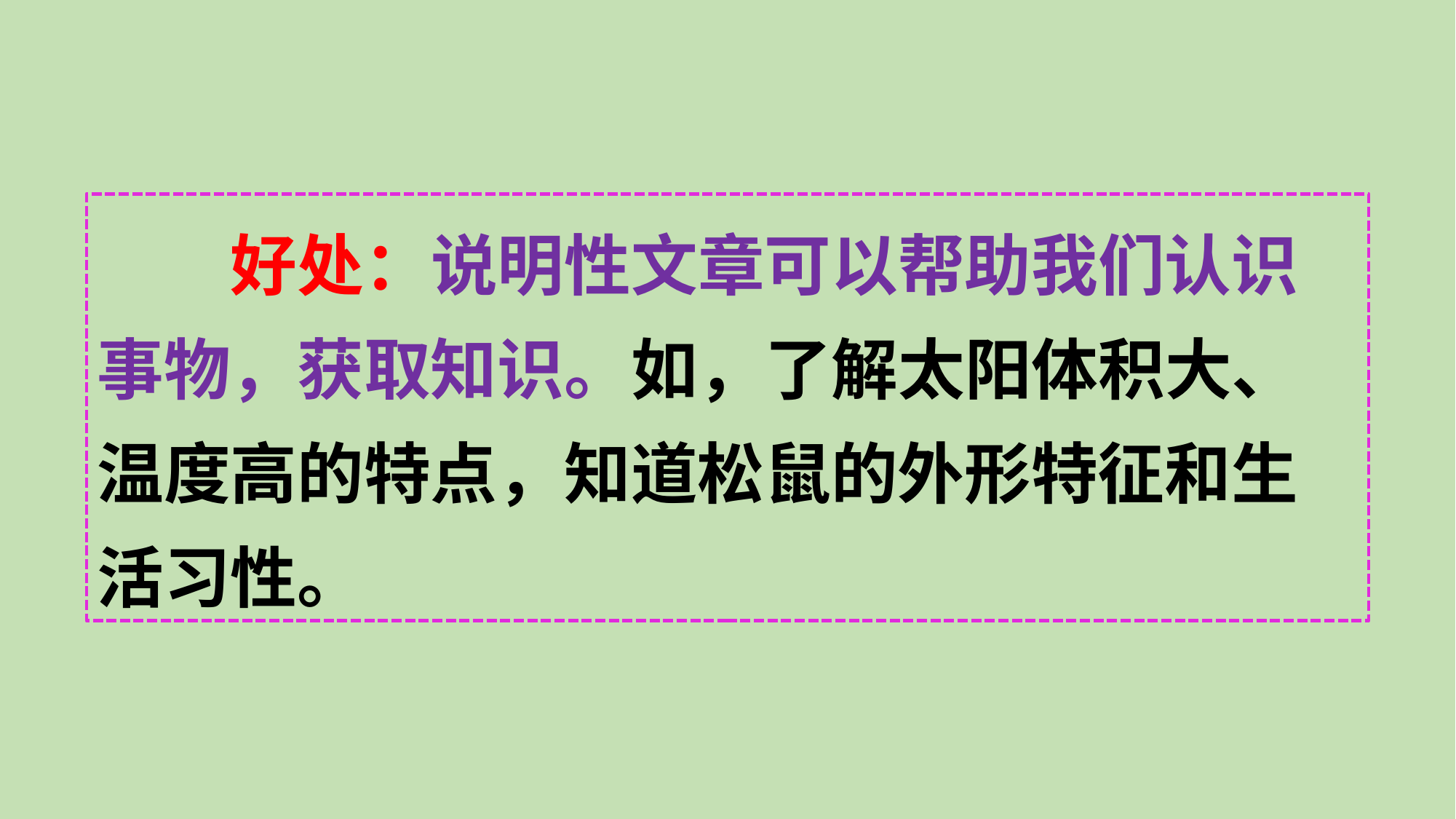

好处：说明性文章可以帮助我们认识事物，获取知识。如，了解太阳体积大、温度高的特点，知道松鼠的外形特征和生活习性。